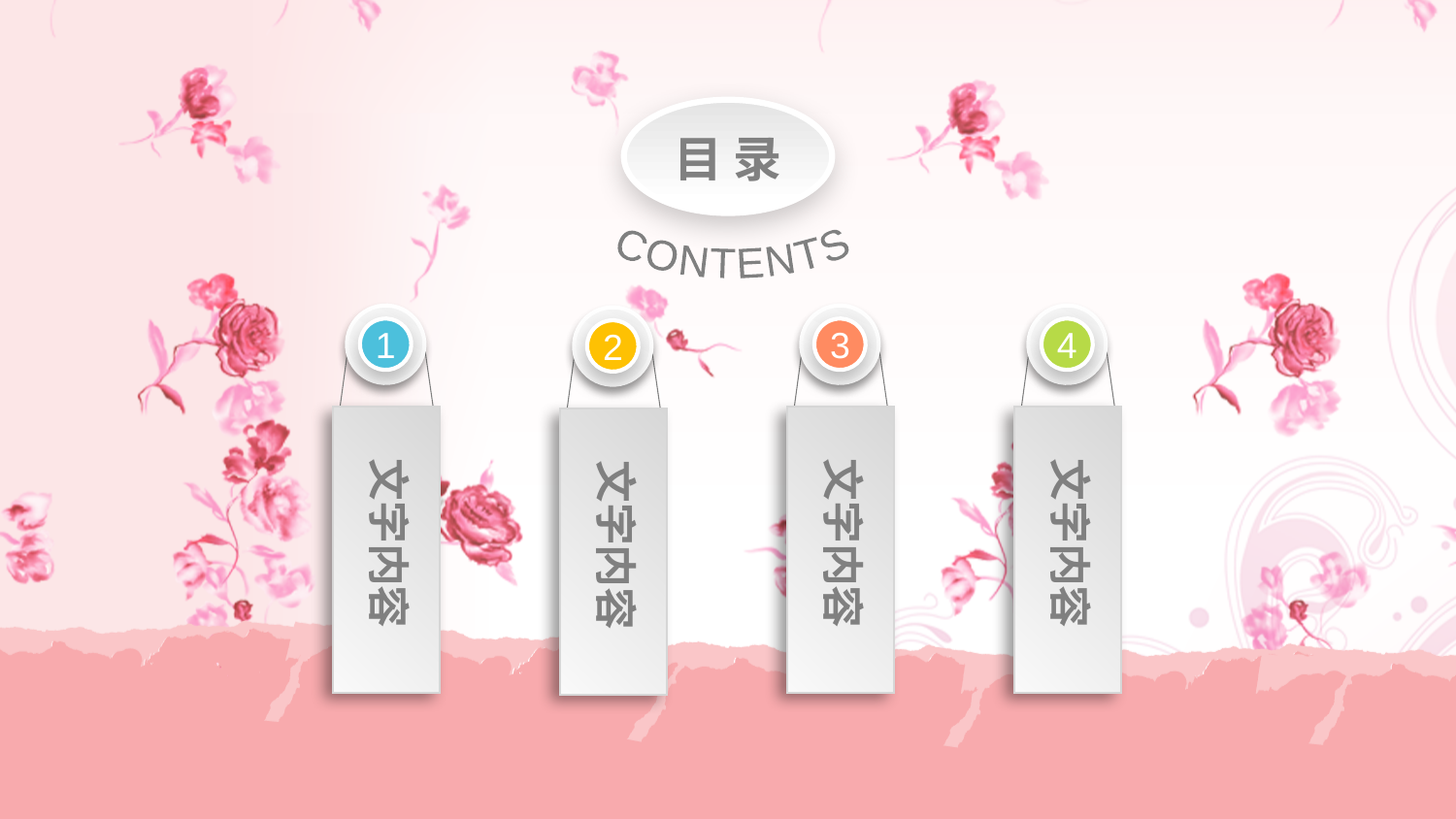

目 录
CONTENTS

1

3

4

2

文字内容

文字内容

文字内容

文字内容